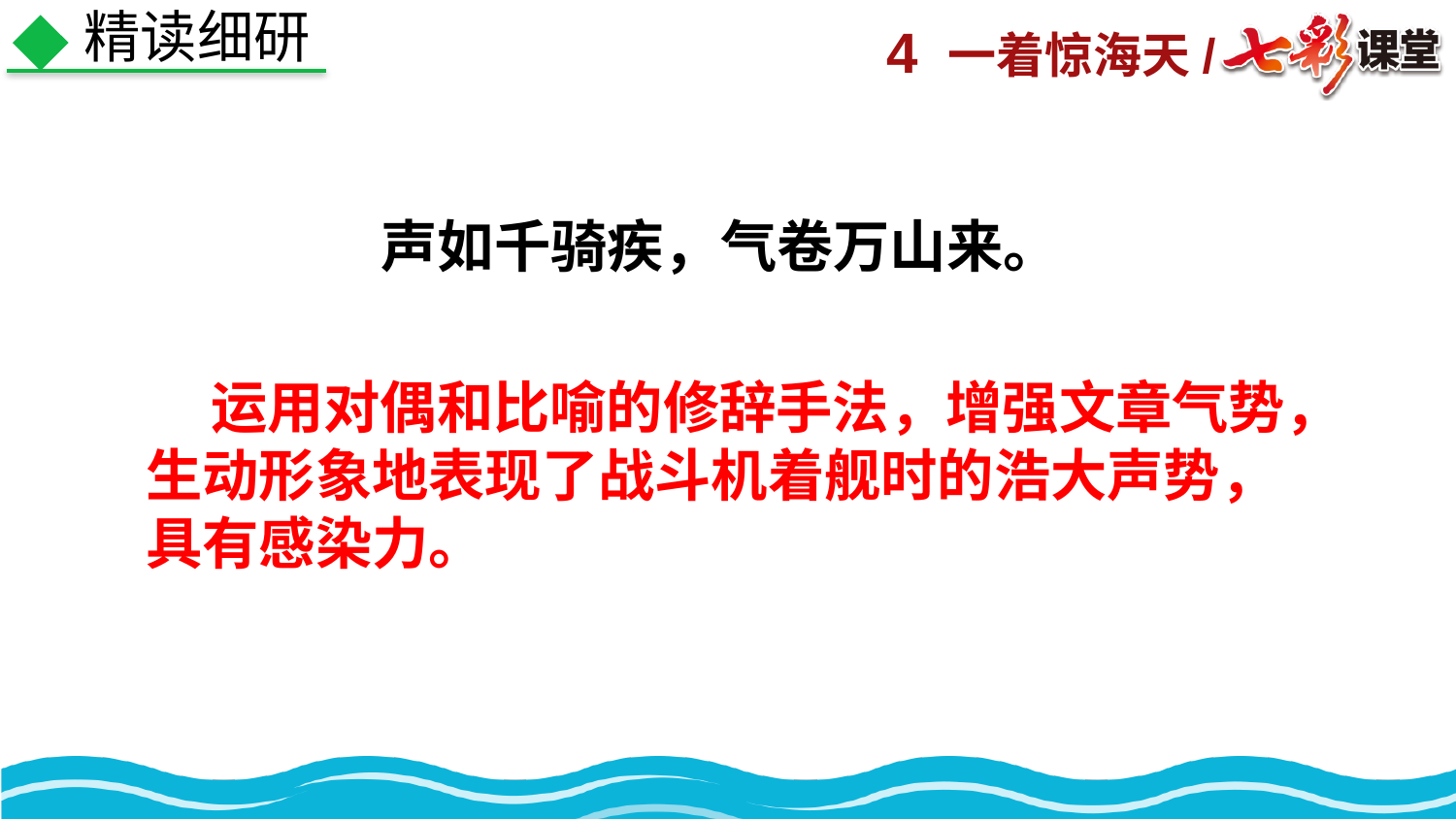

精读细研

声如千骑疾，气卷万山来。
    运用对偶和比喻的修辞手法，增强文章气势，生动形象地表现了战斗机着舰时的浩大声势，具有感染力。